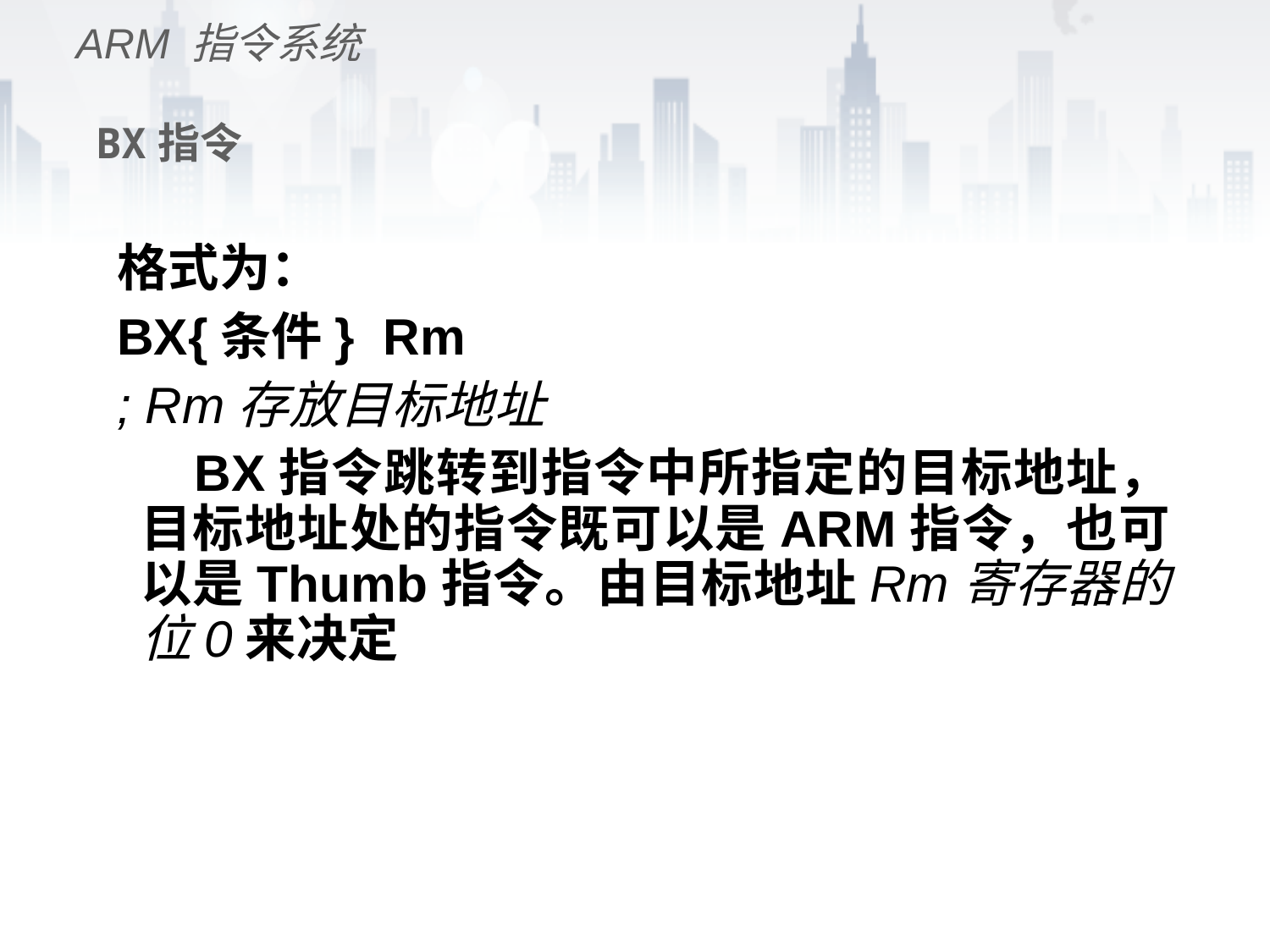

ARM 指令系统
# BX指令
格式为：
BX{条件}  Rm
; Rm存放目标地址
     BX指令跳转到指令中所指定的目标地址，目标地址处的指令既可以是ARM指令，也可以是Thumb指令。由目标地址Rm寄存器的位0来决定